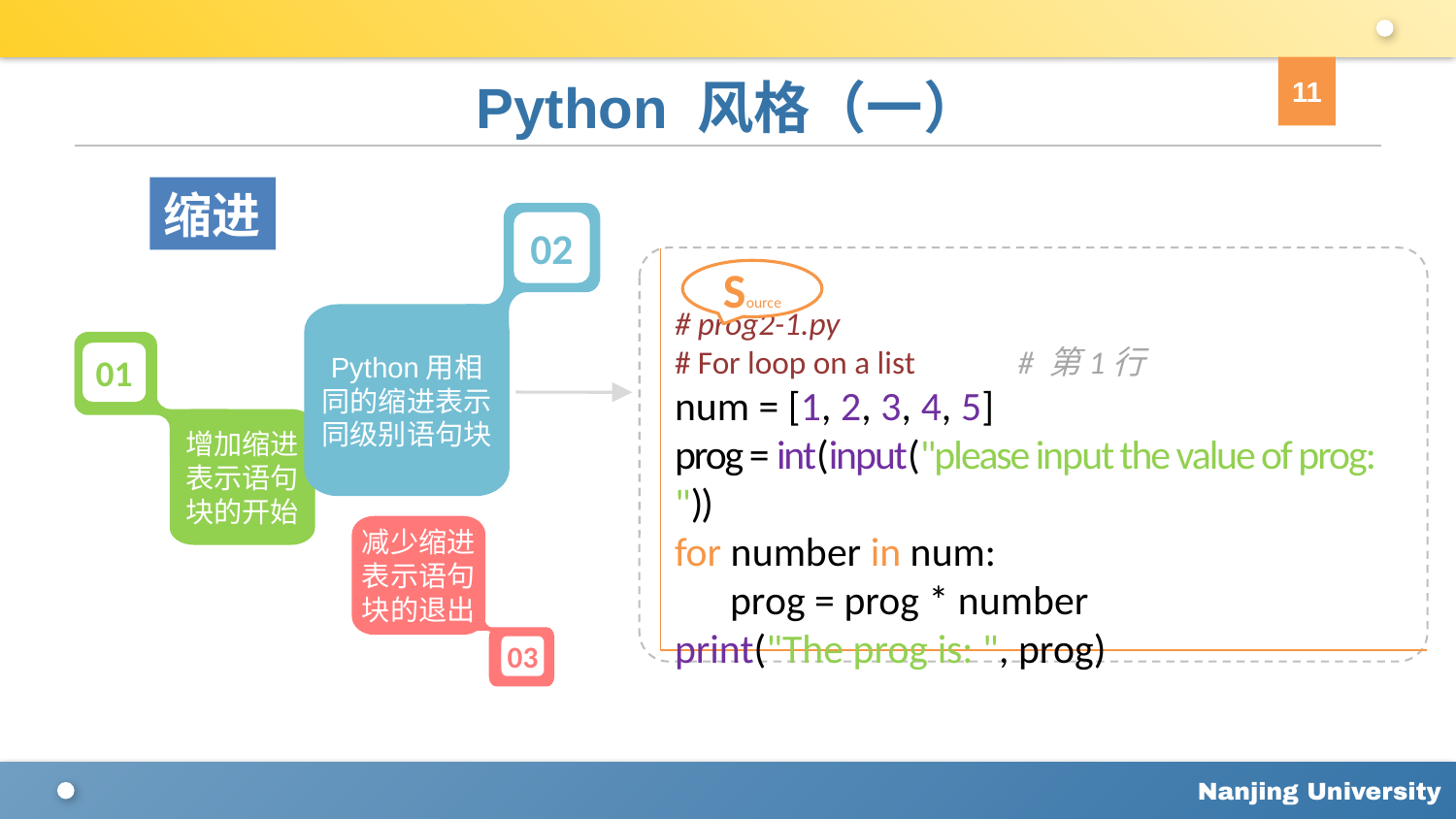

11
# Python 风格（一）
缩进

02
Python用相同的缩进表示同级别语句块

01
增加缩进表示语句块的开始
减少缩进表示语句块的退出

03

# prog2-1.py
# For loop on a list              # 第1行
num = [1, 2, 3, 4, 5]
prog = int(input("please input the value of prog: "))
for number in num:
      prog = prog * number
print("The prog is: ", prog)
Source